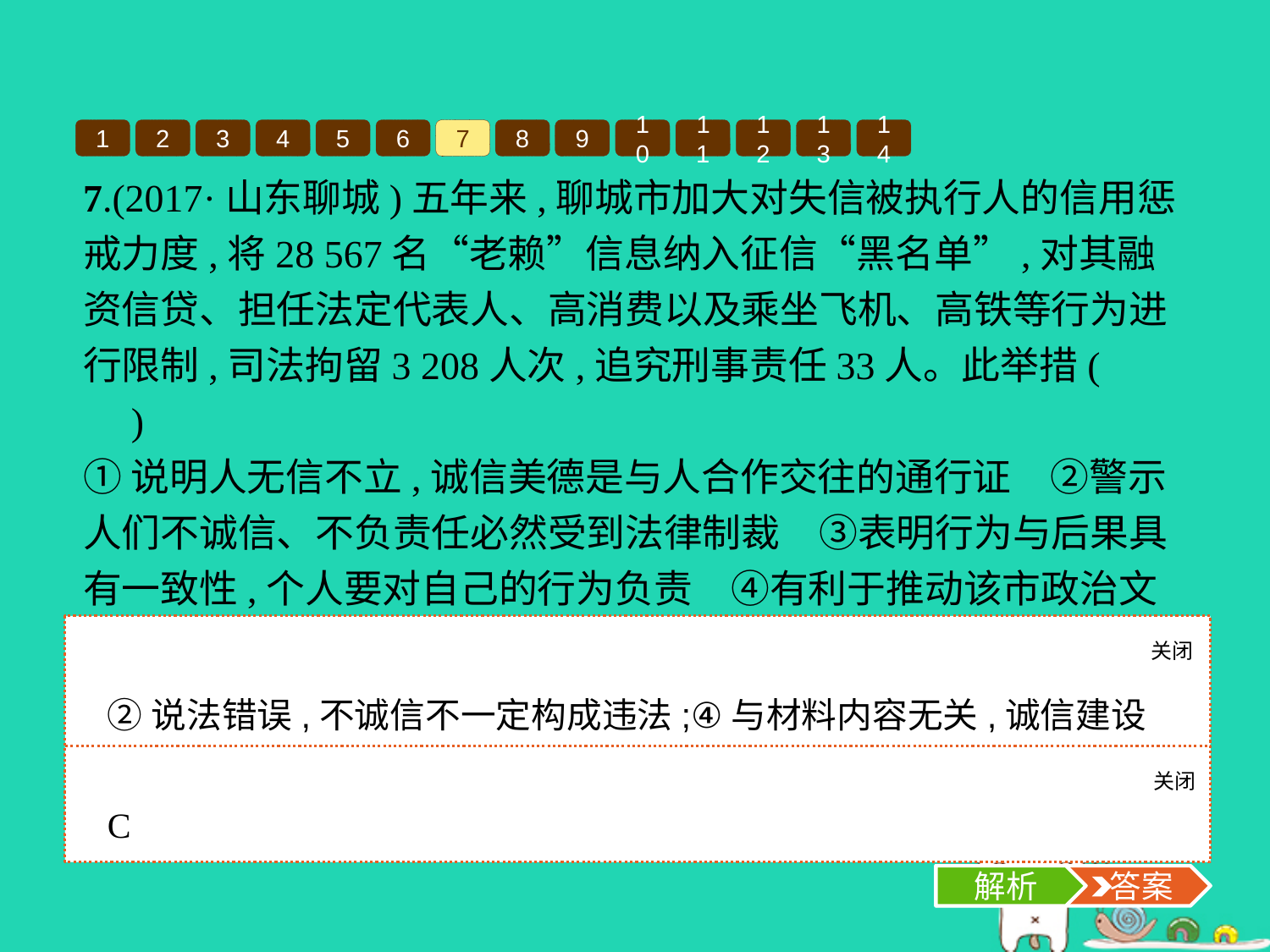

1
2
3
4
5
6
7
8
9
10
11
12
13
14
7.(2017·山东聊城)五年来,聊城市加大对失信被执行人的信用惩戒力度,将28 567名“老赖”信息纳入征信“黑名单”,对其融资信贷、担任法定代表人、高消费以及乘坐飞机、高铁等行为进行限制,司法拘留3 208人次,追究刑事责任33人。此举措(　　)
①说明人无信不立,诚信美德是与人合作交往的通行证　②警示人们不诚信、不负责任必然受到法律制裁　③表明行为与后果具有一致性,个人要对自己的行为负责　④有利于推动该市政治文明建设
A.①②	B.②④
C.①③	D.②③

关闭
解析

②说法错误,不诚信不一定构成违法;④与材料内容无关,诚信建设是精神文明建设的重点,应排除。故选C项。

关闭
解析
  答案

C
解析
  答案